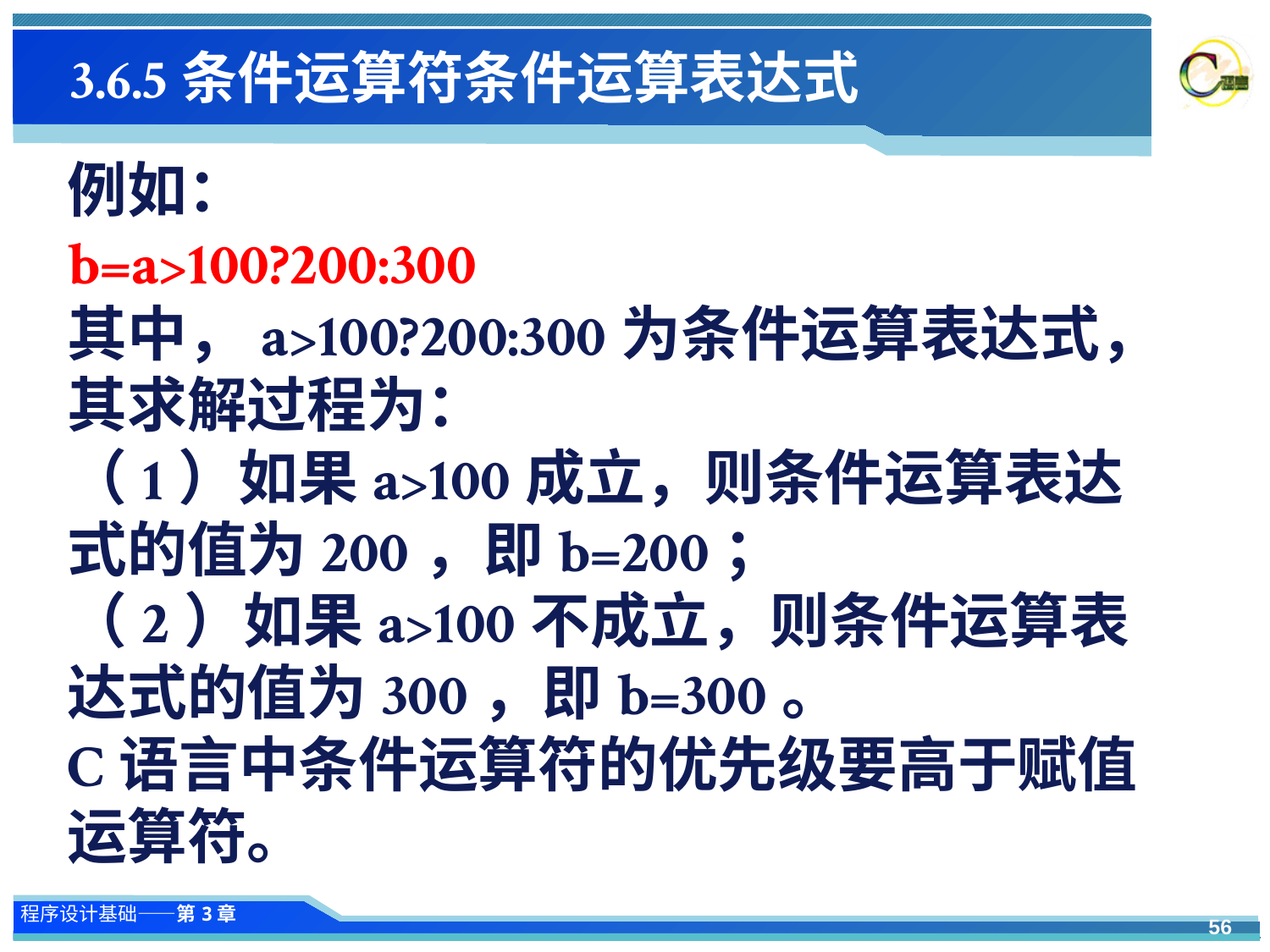

3.6.5条件运算符条件运算表达式
例如：
b=a>100?200:300
其中，a>100?200:300为条件运算表达式，其求解过程为：
（1）如果a>100成立，则条件运算表达式的值为200，即b=200；
（2）如果a>100不成立，则条件运算表达式的值为300，即b=300。
C语言中条件运算符的优先级要高于赋值运算符。
56